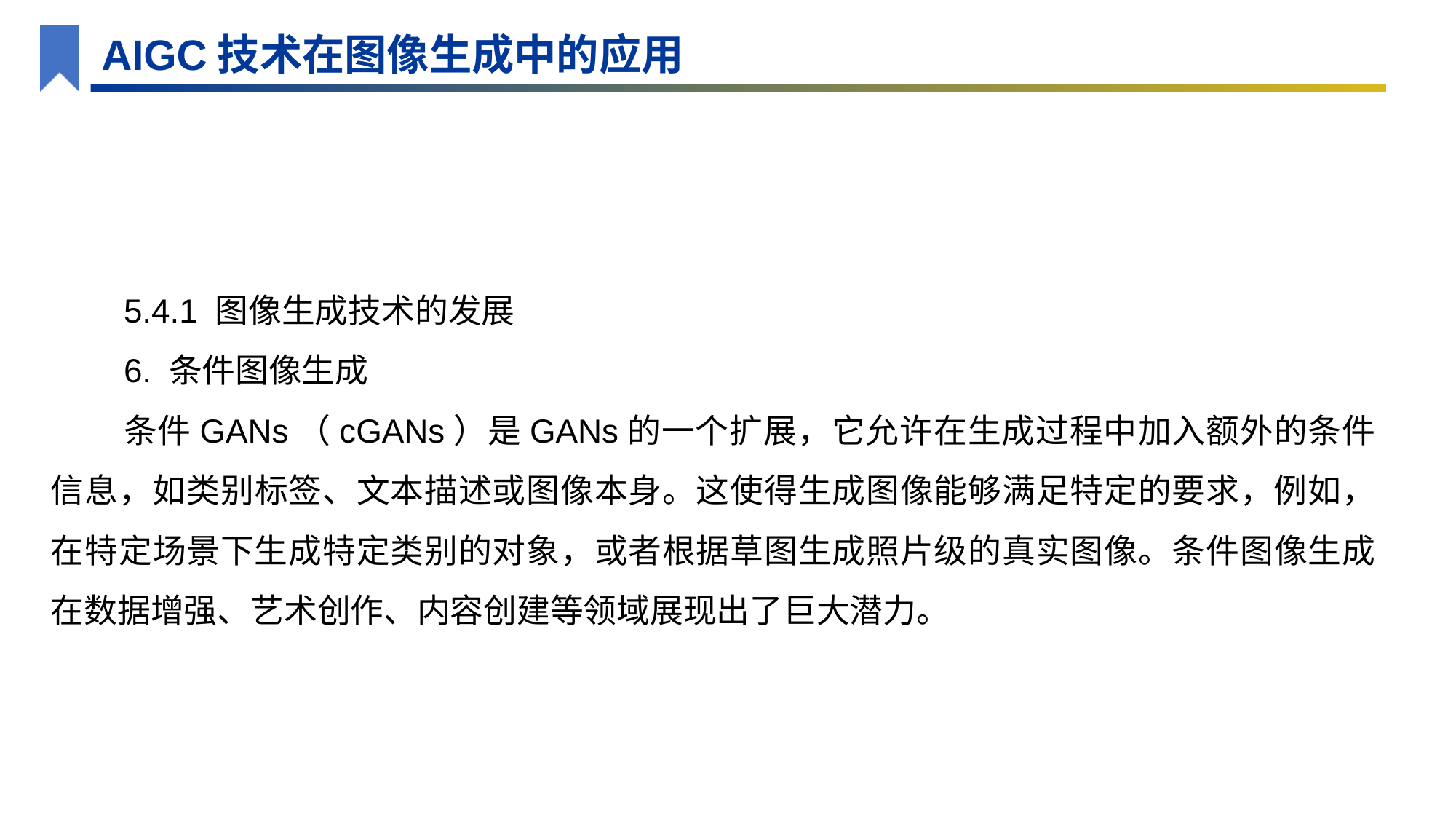

AIGC技术在图像生成中的应用
5.4.1 图像生成技术的发展
6. 条件图像生成
条件GANs（cGANs）是GANs的一个扩展，它允许在生成过程中加入额外的条件信息，如类别标签、文本描述或图像本身。这使得生成图像能够满足特定的要求，例如，在特定场景下生成特定类别的对象，或者根据草图生成照片级的真实图像。条件图像生成在数据增强、艺术创作、内容创建等领域展现出了巨大潜力。